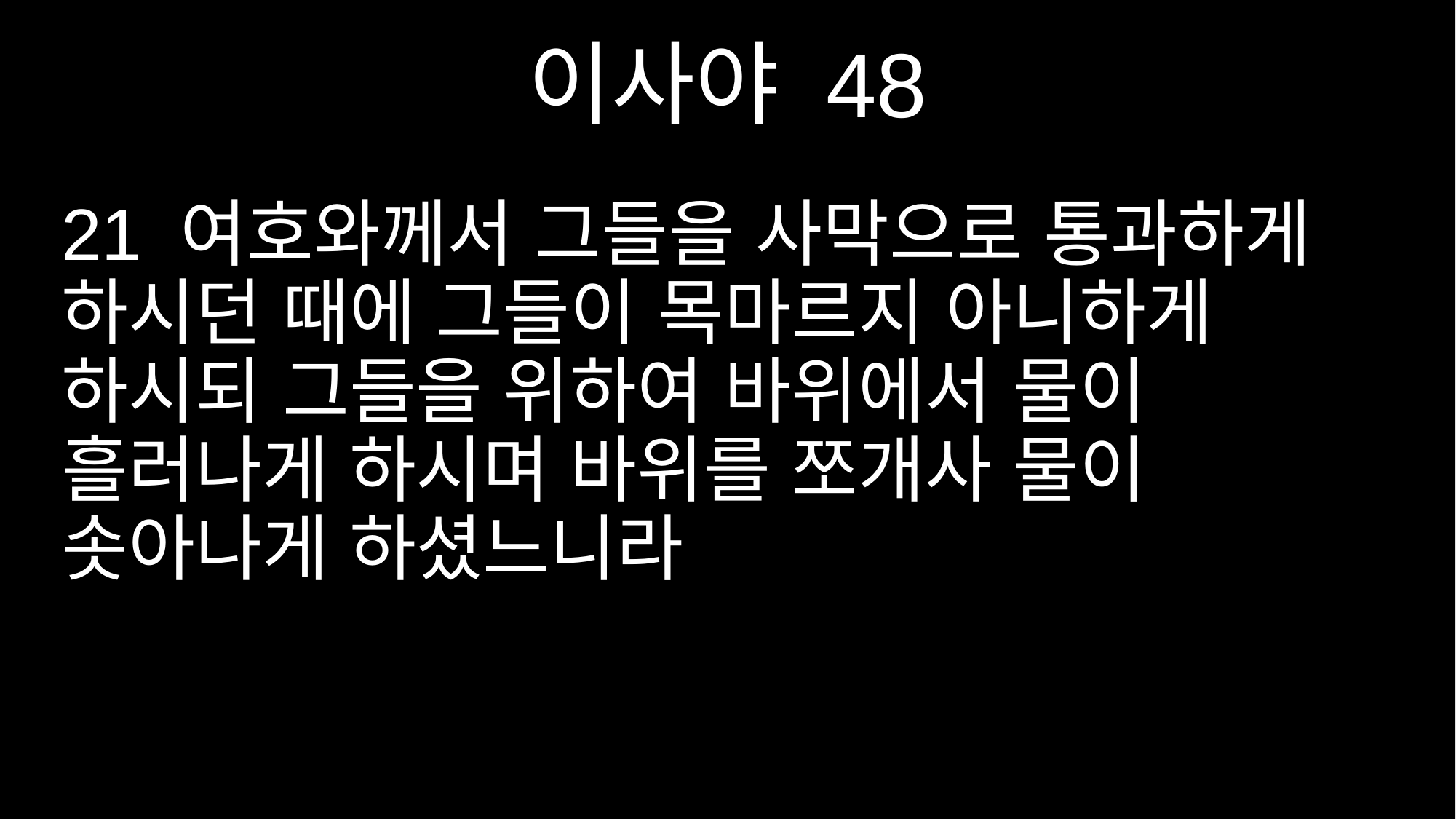

이사야 48
21 여호와께서 그들을 사막으로 통과하게 하시던 때에 그들이 목마르지 아니하게 하시되 그들을 위하여 바위에서 물이 흘러나게 하시며 바위를 쪼개사 물이 솟아나게 하셨느니라